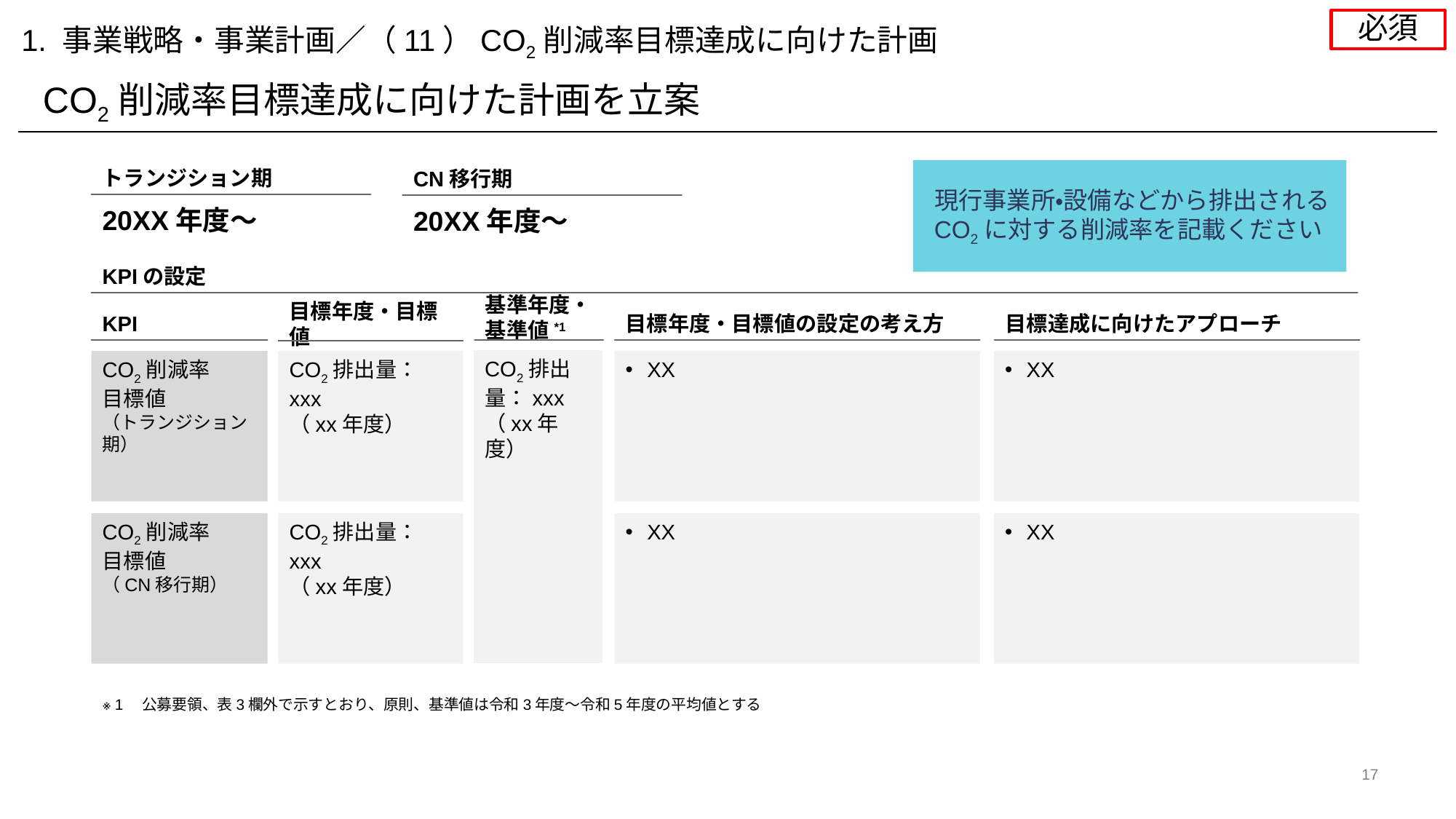

必須
1. 事業戦略・事業計画／（11）CO2削減率目標達成に向けた計画​
CO2削減率目標達成に向けた計画を立案
トランジション期
現行事業所・設備などから排出されるCO2に対する削減率を記載ください
CN移行期
20XX年度～
20XX年度～
KPIの設定
基準年度・基準値*1
KPI
目標年度・目標値の設定の考え方
目標達成に向けたアプローチ
目標年度・目標値
CO2排出量：xxx
（xx年度）

CO2削減率
目標値
（トランジション期）
CO2排出量： xxx
（xx年度）
XX
XX
CO2削減率
目標値
（CN移行期）
CO2排出量： xxx
（xx年度）
XX
XX
※1　公募要領、表3欄外で示すとおり、原則、基準値は令和3年度～令和5年度の平均値とする